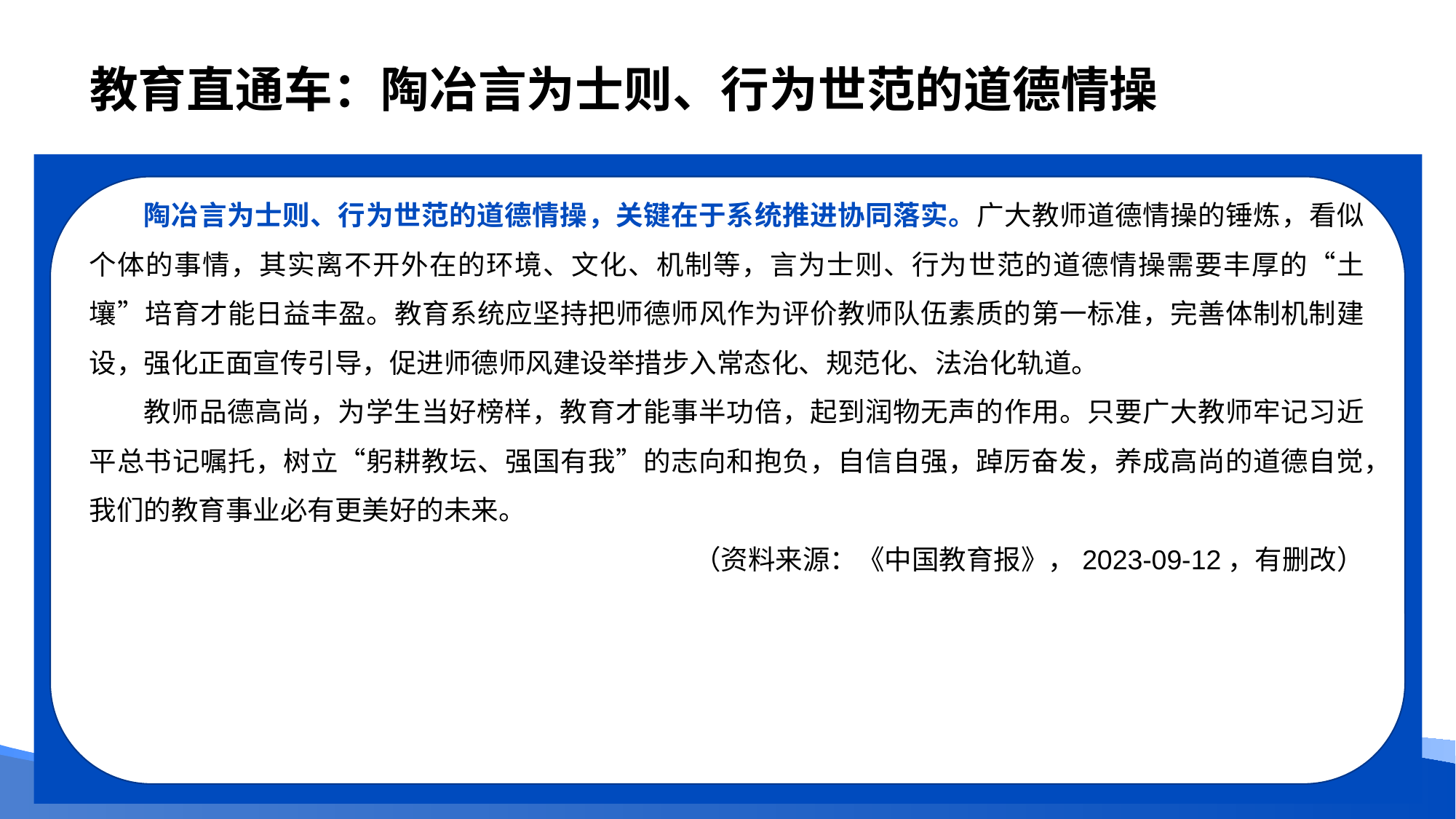

# 教育直通车：陶冶言为士则、行为世范的道德情操

陶冶言为士则、行为世范的道德情操，关键在于系统推进协同落实。广大教师道德情操的锤炼，看似个体的事情，其实离不开外在的环境、文化、机制等，言为士则、行为世范的道德情操需要丰厚的“土壤”培育才能日益丰盈。教育系统应坚持把师德师风作为评价教师队伍素质的第一标准，完善体制机制建设，强化正面宣传引导，促进师德师风建设举措步入常态化、规范化、法治化轨道。
教师品德高尚，为学生当好榜样，教育才能事半功倍，起到润物无声的作用。只要广大教师牢记习近平总书记嘱托，树立“躬耕教坛、强国有我”的志向和抱负，自信自强，踔厉奋发，养成高尚的道德自觉，我们的教育事业必有更美好的未来。
（资料来源：《中国教育报》，2023-09-12，有删改）